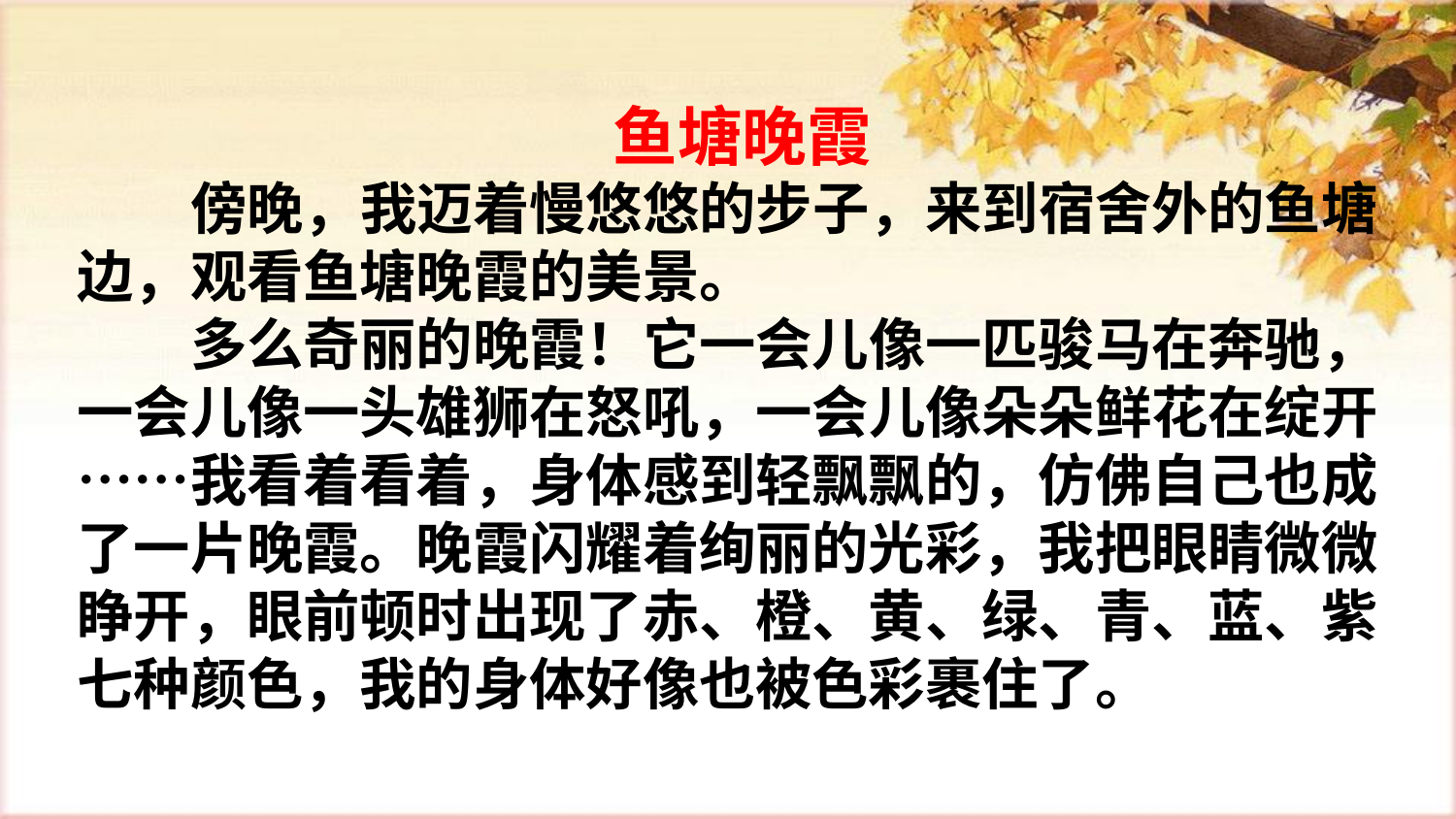

鱼塘晚霞
　　傍晚，我迈着慢悠悠的步子，来到宿舍外的鱼塘边，观看鱼塘晚霞的美景。
　　多么奇丽的晚霞！它一会儿像一匹骏马在奔驰，一会儿像一头雄狮在怒吼，一会儿像朵朵鲜花在绽开……我看着看着，身体感到轻飘飘的，仿佛自己也成了一片晚霞。晚霞闪耀着绚丽的光彩，我把眼睛微微睁开，眼前顿时出现了赤、橙、黄、绿、青、蓝、紫七种颜色，我的身体好像也被色彩裹住了。